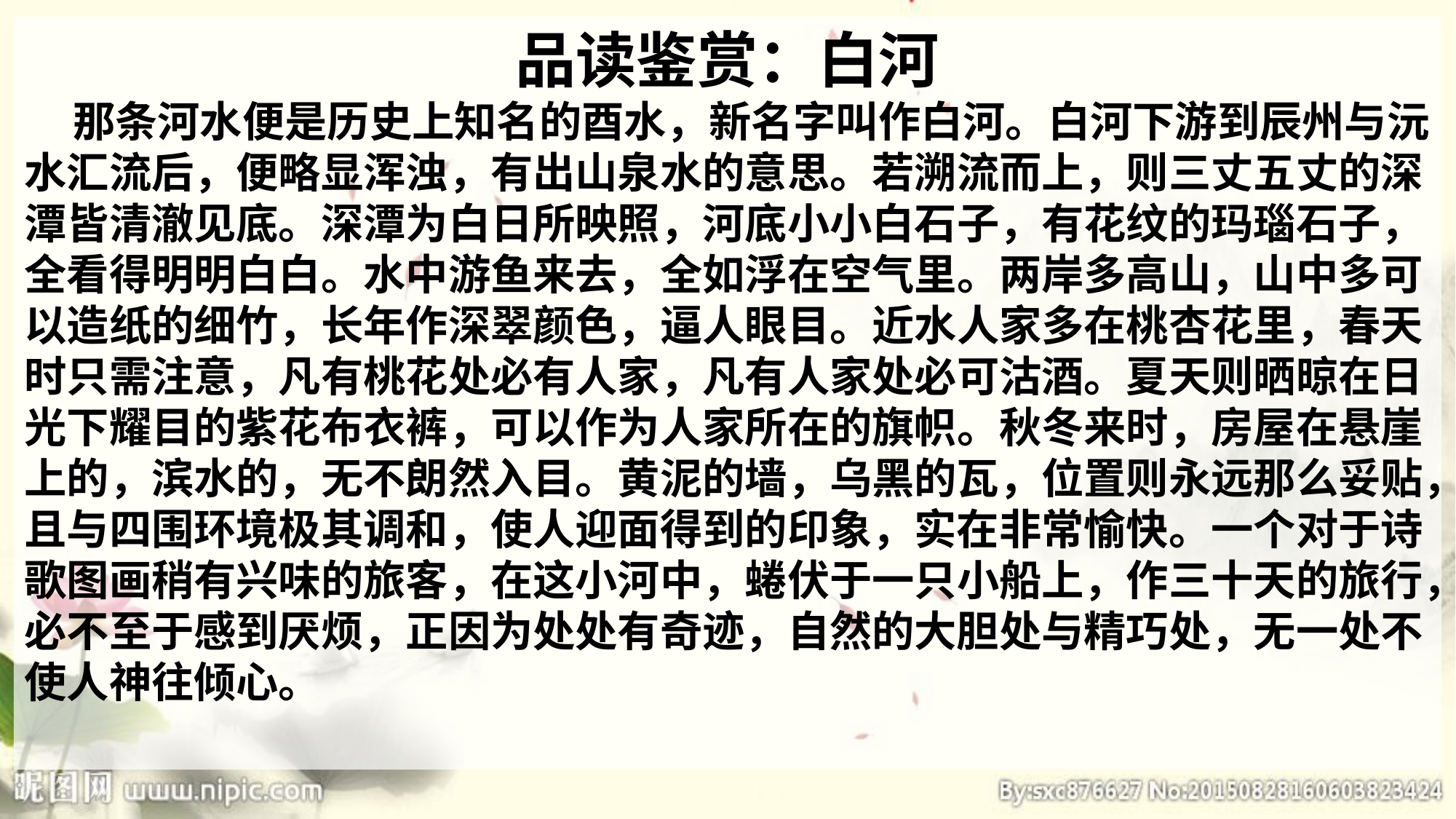

品读鉴赏：白河
    那条河水便是历史上知名的酉水，新名字叫作白河。白河下游到辰州与沅水汇流后，便略显浑浊，有出山泉水的意思。若溯流而上，则三丈五丈的深潭皆清澈见底。深潭为白日所映照，河底小小白石子，有花纹的玛瑙石子，全看得明明白白。水中游鱼来去，全如浮在空气里。两岸多高山，山中多可以造纸的细竹，长年作深翠颜色，逼人眼目。近水人家多在桃杏花里，春天时只需注意，凡有桃花处必有人家，凡有人家处必可沽酒。夏天则晒晾在日光下耀目的紫花布衣裤，可以作为人家所在的旗帜。秋冬来时，房屋在悬崖上的，滨水的，无不朗然入目。黄泥的墙，乌黑的瓦，位置则永远那么妥贴，且与四围环境极其调和，使人迎面得到的印象，实在非常愉快。一个对于诗歌图画稍有兴味的旅客，在这小河中，蜷伏于一只小船上，作三十天的旅行，必不至于感到厌烦，正因为处处有奇迹，自然的大胆处与精巧处，无一处不使人神往倾心。